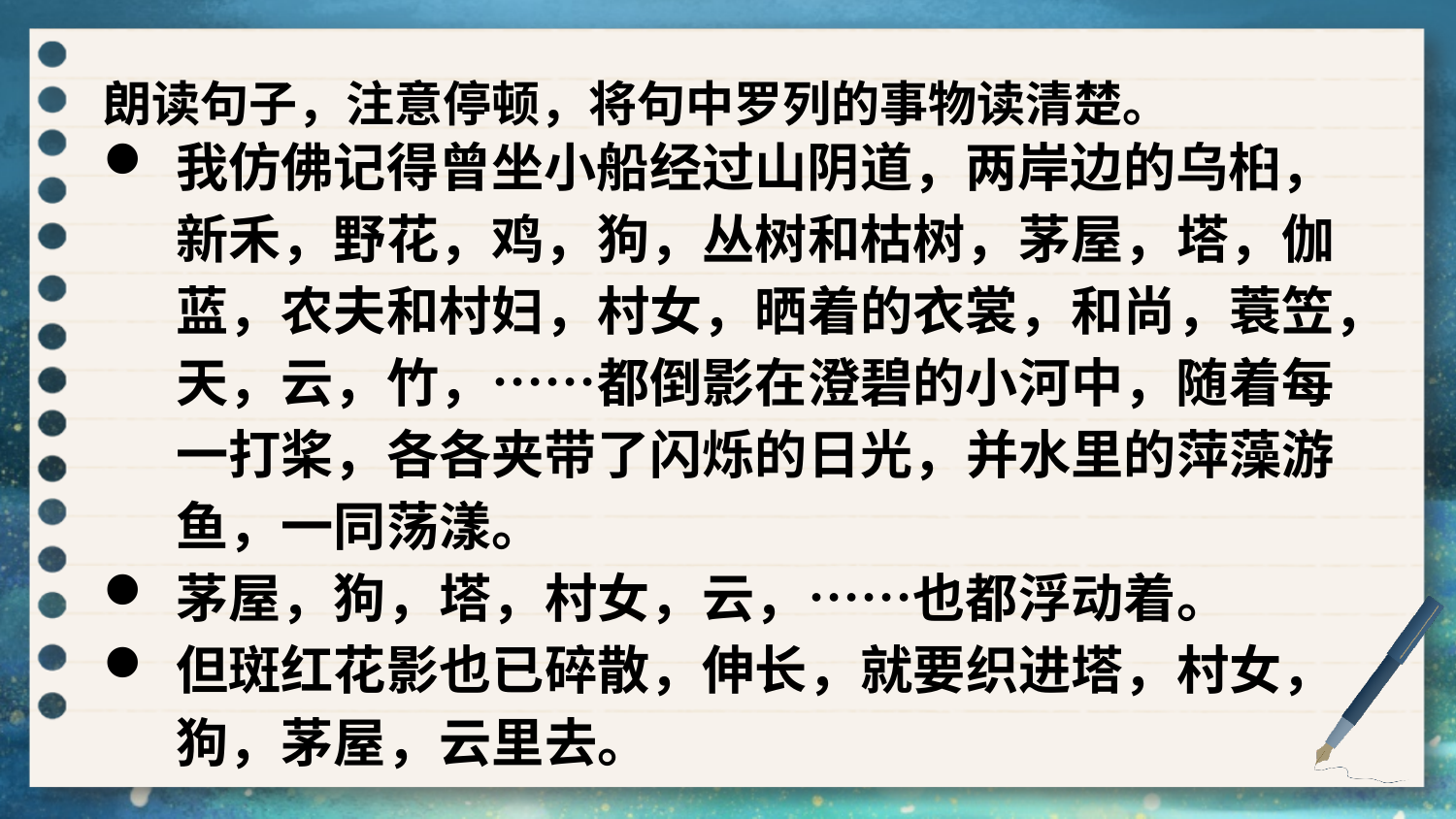

朗读句子，注意停顿，将句中罗列的事物读清楚。
我仿佛记得曾坐小船经过山阴道，两岸边的乌桕，新禾，野花，鸡，狗，丛树和枯树，茅屋，塔，伽蓝，农夫和村妇，村女，晒着的衣裳，和尚，蓑笠，天，云，竹，……都倒影在澄碧的小河中，随着每一打桨，各各夹带了闪烁的日光，并水里的萍藻游鱼，一同荡漾。
茅屋，狗，塔，村女，云，……也都浮动着。
但斑红花影也已碎散，伸长，就要织进塔，村女，狗，茅屋，云里去。